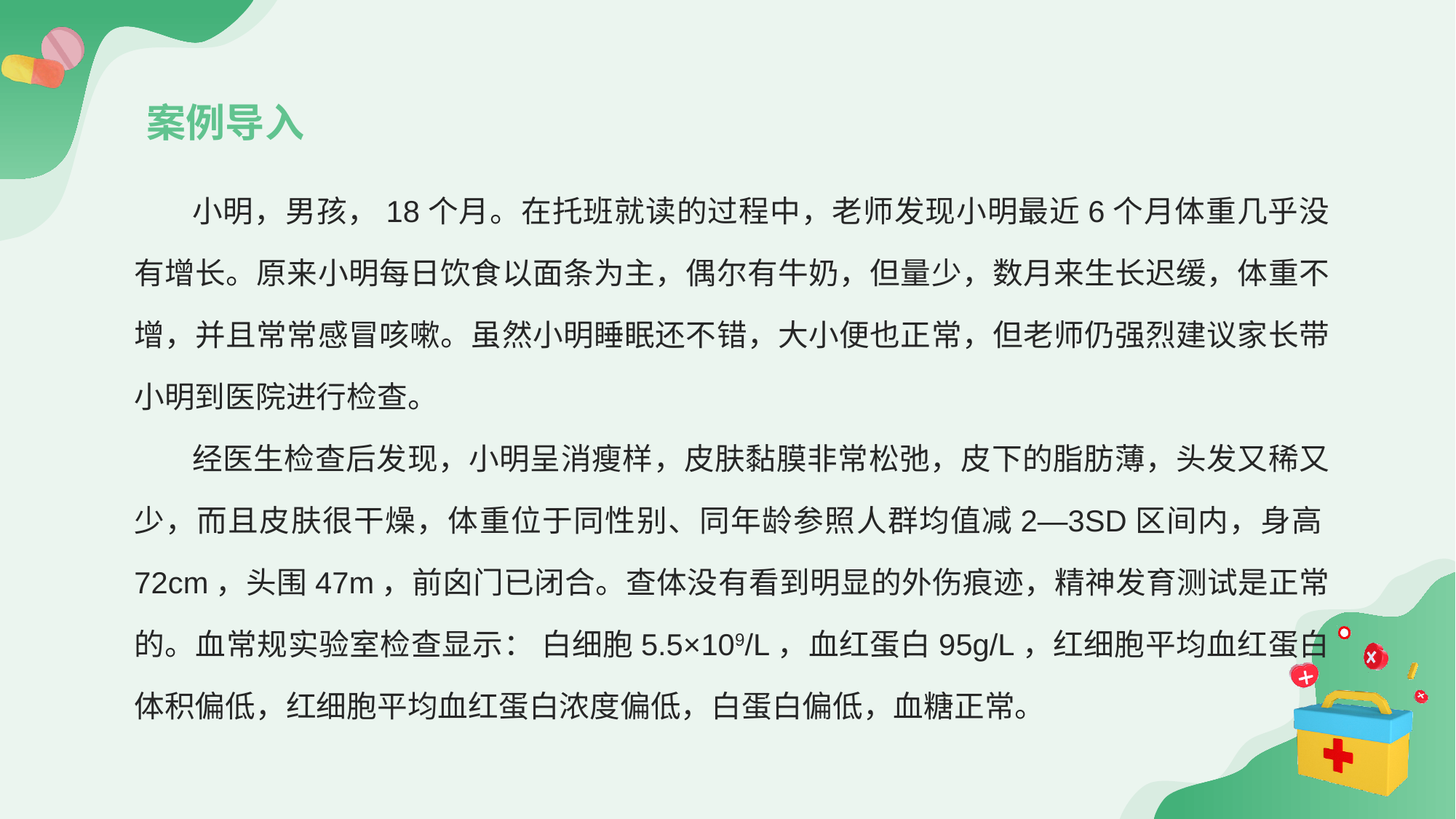

案例导入
小明，男孩，18个月。在托班就读的过程中，老师发现小明最近6个月体重几乎没有增长。原来小明每日饮食以面条为主，偶尔有牛奶，但量少，数月来生长迟缓，体重不增，并且常常感冒咳嗽。虽然小明睡眠还不错，大小便也正常，但老师仍强烈建议家长带小明到医院进行检查。
经医生检查后发现，小明呈消瘦样，皮肤黏膜非常松弛，皮下的脂肪薄，头发又稀又少，而且皮肤很干燥，体重位于同性别、同年龄参照人群均值减2—3SD区间内，身高72cm，头围47m，前囟门已闭合。查体没有看到明显的外伤痕迹，精神发育测试是正常的。血常规实验室检查显示： 白细胞5.5×109/L，血红蛋白95g/L，红细胞平均血红蛋白体积偏低，红细胞平均血红蛋白浓度偏低，白蛋白偏低，血糖正常。